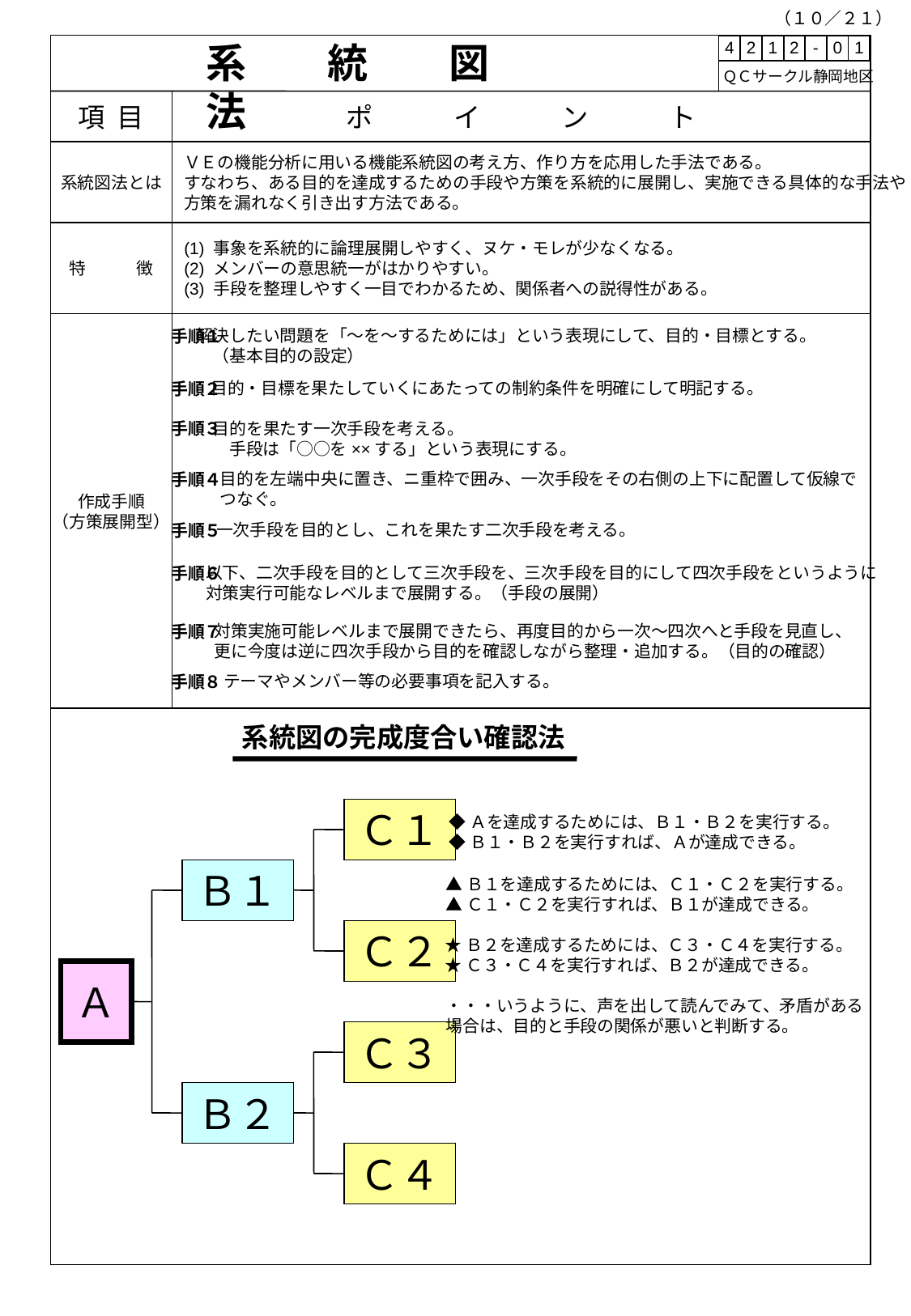

（１０／２１）
系　　統　　図　　法

| 4 | 2 | 1 | 2 | - | 0 | 1 |
| --- | --- | --- | --- | --- | --- | --- |
 ＱＣサークル静岡地区

項  目
ポ　　　イ　　　ン　　　ト
系統図法とは
ＶＥの機能分析に用いる機能系統図の考え方、作り方を応用した手法である。
すなわち、ある目的を達成するための手段や方策を系統的に展開し、実施できる具体的な手法や
方策を漏れなく引き出す方法である。
特　　　徴
(1) 事象を系統的に論理展開しやすく、ヌケ・モレが少なくなる。
(2) メンバーの意思統一がはかりやすい。
(3) 手段を整理しやすく一目でわかるため、関係者への説得性がある。
作成手順
（方策展開型）

解決したい問題を「～を～するためには」という表現にして、目的・目標とする。
　（基本目的の設定）
手順１
目的・目標を果たしていくにあたっての制約条件を明確にして明記する。
手順２
目的を果たす一次手段を考える。
　手段は「○○を××する」という表現にする。
手順３
目的を左端中央に置き、ニ重枠で囲み、一次手段をその右側の上下に配置して仮線で
つなぐ。
手順４
一次手段を目的とし、これを果たす二次手段を考える。
手順５
以下、二次手段を目的として三次手段を、三次手段を目的にして四次手段をというように
対策実行可能なレベルまで展開する。（手段の展開）
手順６
対策実施可能レベルまで展開できたら、再度目的から一次～四次へと手段を見直し、
更に今度は逆に四次手段から目的を確認しながら整理・追加する。（目的の確認）
手順７
テーマやメンバー等の必要事項を記入する。
手順８
系統図の完成度合い確認法

Ｃ１
◆Ａを達成するためには、Ｂ１・Ｂ２を実行する。
◆Ｂ１・Ｂ２を実行すれば、Ａが達成できる。

Ｂ１
▲Ｂ１を達成するためには、Ｃ１・Ｃ２を実行する。
▲Ｃ１・Ｃ２を実行すれば、Ｂ１が達成できる。

Ｃ２
★Ｂ２を達成するためには、Ｃ３・Ｃ４を実行する。
★Ｃ３・Ｃ４を実行すれば、Ｂ２が達成できる。

Ａ
・・・いうように、声を出して読んでみて、矛盾がある
場合は、目的と手段の関係が悪いと判断する。

Ｃ３

Ｂ２

Ｃ４